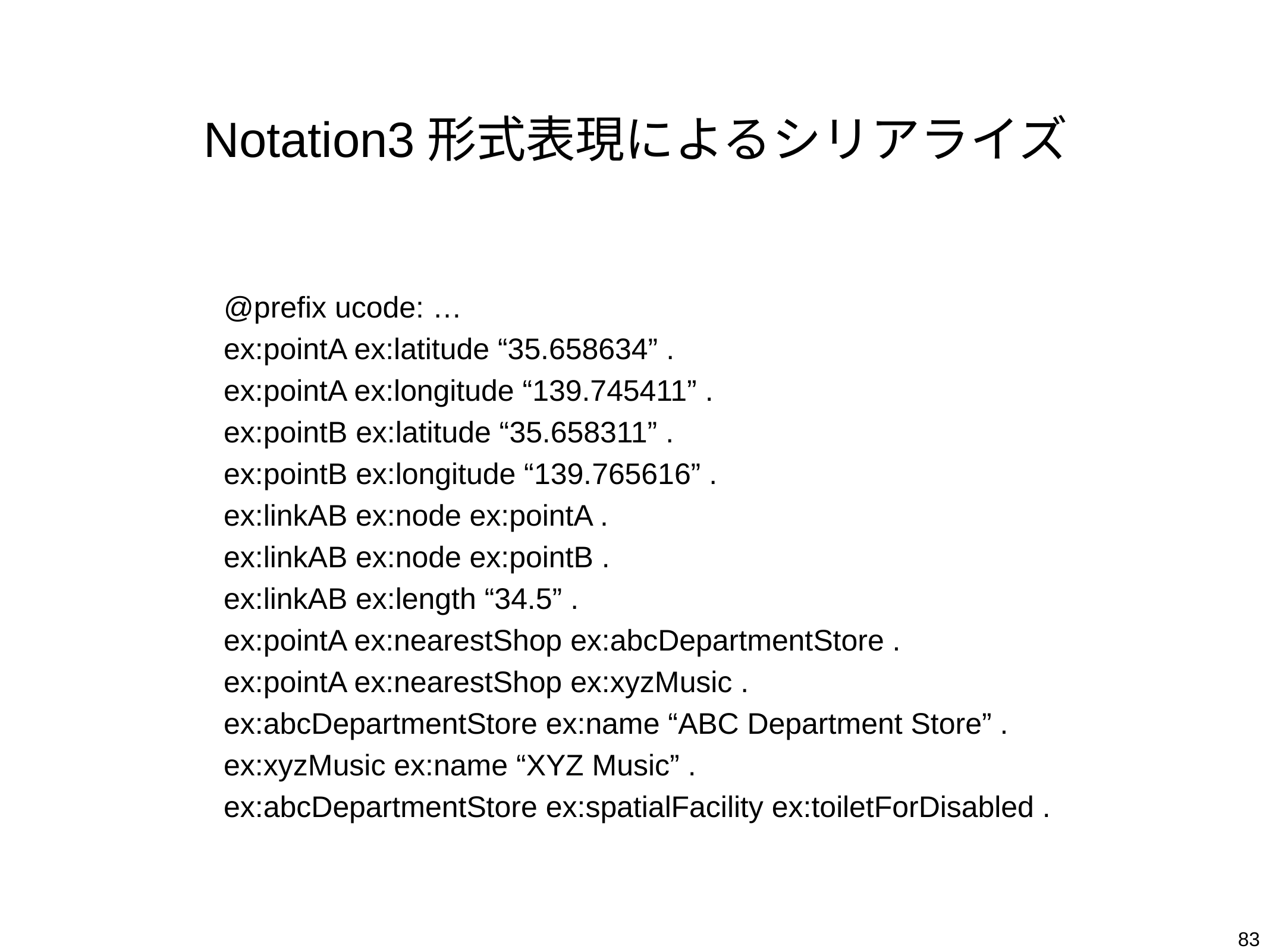

# Notation3形式表現によるシリアライズ
@prefix ucode: …
ex:pointA ex:latitude “35.658634” .
ex:pointA ex:longitude “139.745411” .
ex:pointB ex:latitude “35.658311” .
ex:pointB ex:longitude “139.765616” .
ex:linkAB ex:node ex:pointA .
ex:linkAB ex:node ex:pointB .
ex:linkAB ex:length “34.5” .
ex:pointA ex:nearestShop ex:abcDepartmentStore .
ex:pointA ex:nearestShop ex:xyzMusic .
ex:abcDepartmentStore ex:name “ABC Department Store” .
ex:xyzMusic ex:name “XYZ Music” .
ex:abcDepartmentStore ex:spatialFacility ex:toiletForDisabled .
83